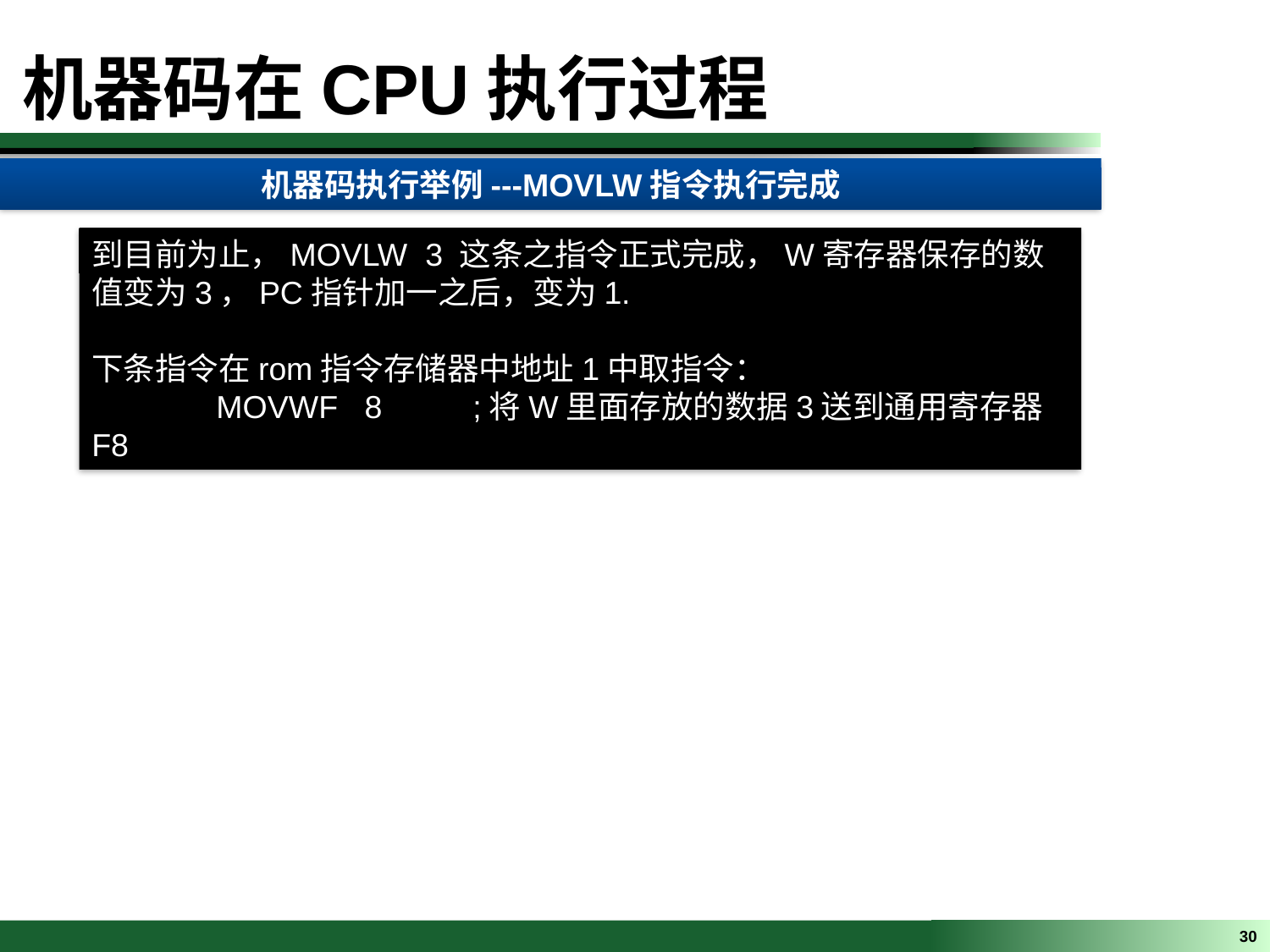

机器码在CPU执行过程
机器码执行举例---MOVLW指令执行完成
到目前为止，MOVLW  3 这条之指令正式完成，W寄存器保存的数值变为3，PC指针加一之后，变为1.

下条指令在rom指令存储器中地址1中取指令：
              MOVWF   8	;将W里面存放的数据3送到通用寄存器F8
30